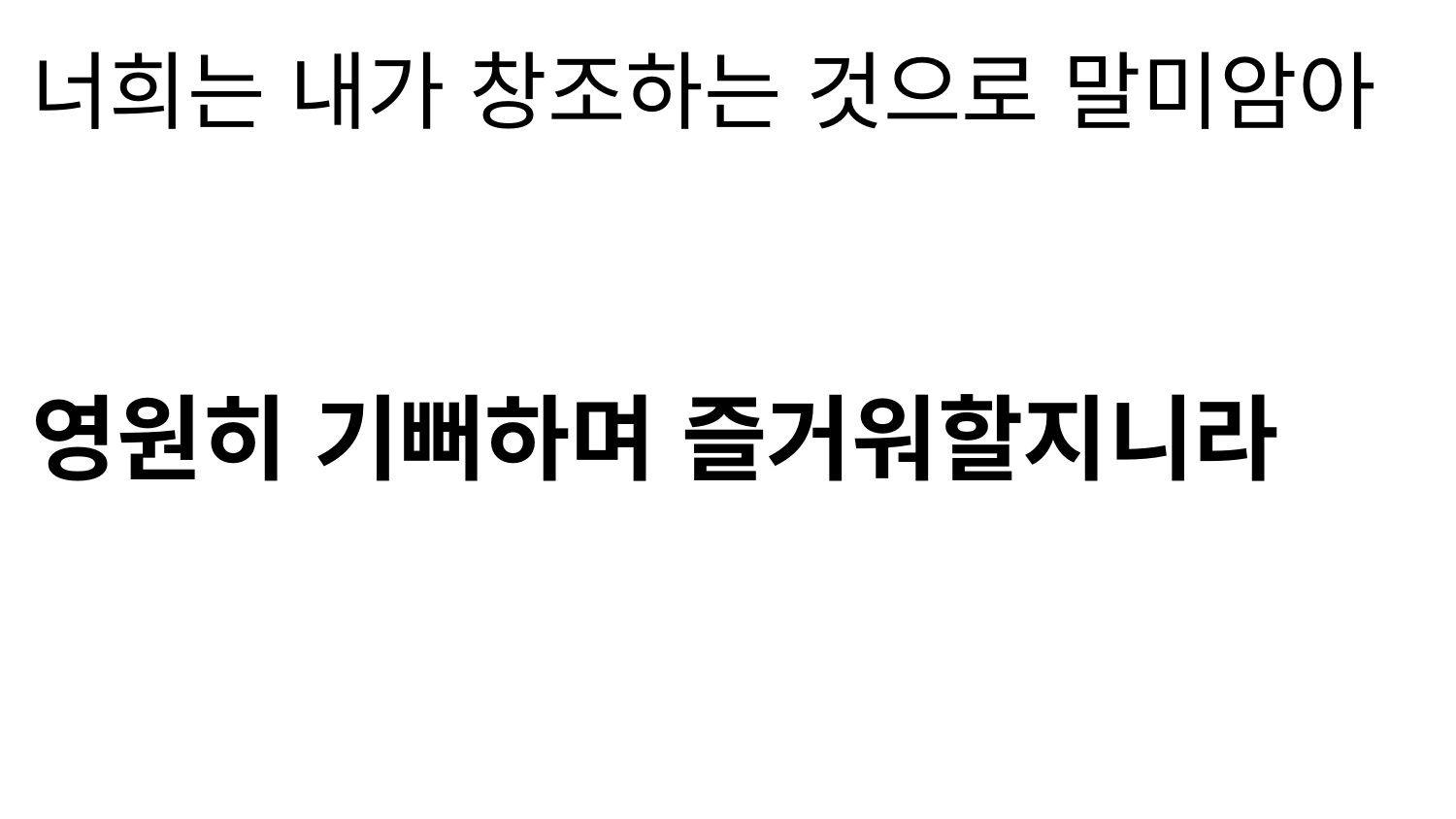

너희는 내가 창조하는 것으로 말미암아
영원히 기뻐하며 즐거워할지니라